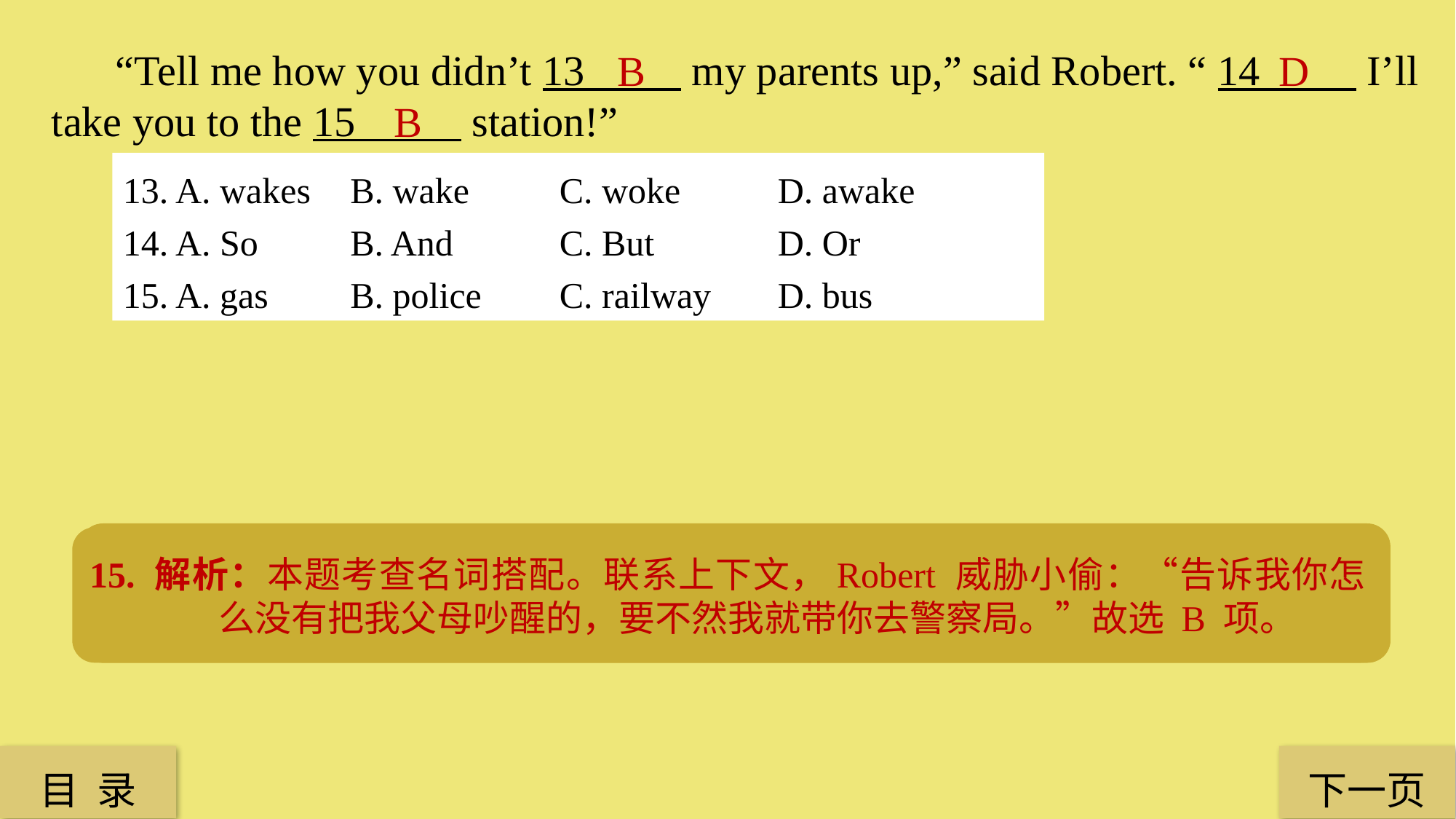

“Tell me how you didn’t 13          my parents up,” said Robert. “ 14          I’ll take you to the 15           station!”
B
D
B
13. A. wakes	 B. wake 	C. woke 	D. awake
14. A. So 	 B. And 	C. But 		D. Or
15. A. gas 	 B. police 	C. railway 	D. bus
13. 解析：本题考查动词。wake sb. up 意为“吵醒某人”，前文有否定助动词，此处用动词原形就可以，故选 B 项。
15. 解析：本题考查名词搭配。联系上下文，Robert 威胁小偷：“告诉我你怎么没有把我父母吵醒的，要不然我就带你去警察局。”故选 B 项。
14. 解析：本题考查连词。联系上下文，此处表示选择，D 项 or 符合题意和语境，故选 D 项。